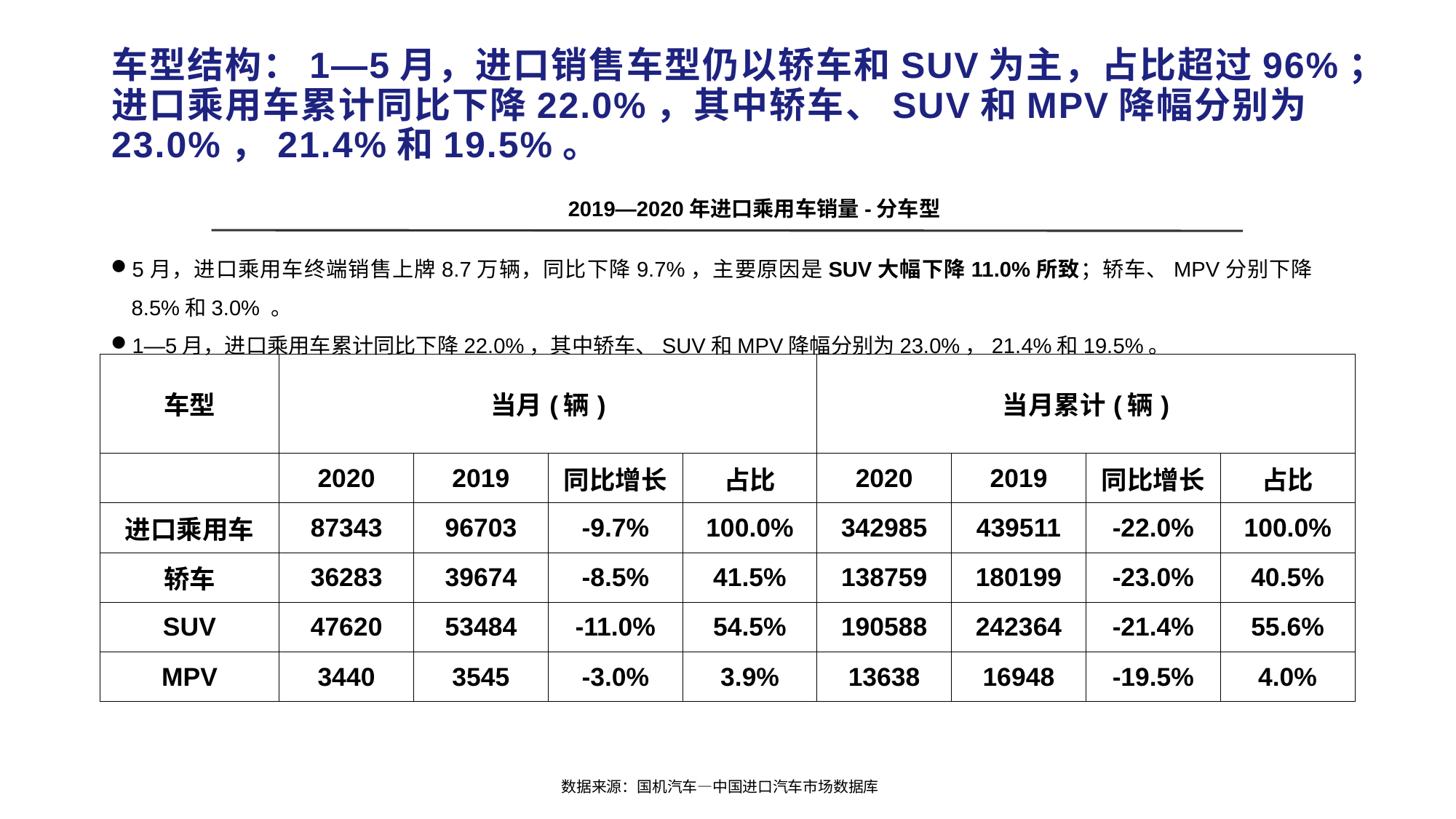

# 车型结构：1—5月，进口销售车型仍以轿车和SUV为主，占比超过96%； 进口乘用车累计同比下降22.0%，其中轿车、SUV和MPV降幅分别为23.0%，21.4%和19.5%。
2019—2020年进口乘用车销量-分车型

5月，进口乘用车终端销售上牌8.7万辆，同比下降9.7%，主要原因是SUV大幅下降11.0%所致；轿车、MPV分别下降8.5%和3.0% 。
1—5月，进口乘用车累计同比下降22.0%，其中轿车、SUV和MPV降幅分别为23.0%，21.4%和19.5%。
| 车型 | 当月(辆) |  |  |  | 当月累计(辆) |  |  |  |
| --- | --- | --- | --- | --- | --- | --- | --- | --- |
|  | 2020 | 2019 | 同比增长 | 占比 | 2020 | 2019 | 同比增长 | 占比 |
| 进口乘用车 | 87343 | 96703 | -9.7% | 100.0% | 342985 | 439511 | -22.0% | 100.0% |
| 轿车 | 36283 | 39674 | -8.5% | 41.5% | 138759 | 180199 | -23.0% | 40.5% |
| SUV | 47620 | 53484 | -11.0% | 54.5% | 190588 | 242364 | -21.4% | 55.6% |
| MPV | 3440 | 3545 | -3.0% | 3.9% | 13638 | 16948 | -19.5% | 4.0% |
数据来源：国机汽车—中国进口汽车市场数据库